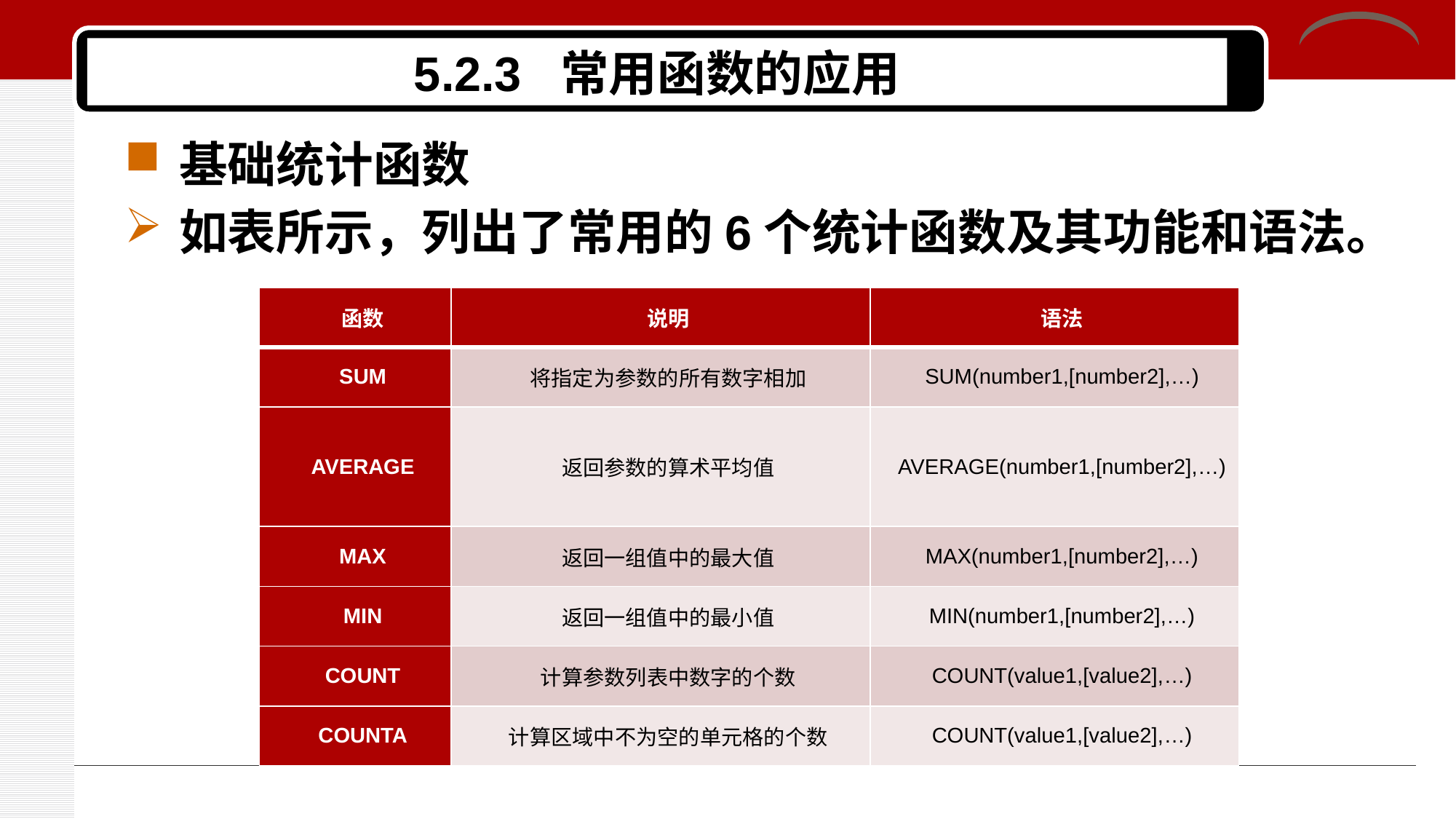

# 5.2.3  常用函数的应用
基础统计函数
如表所示，列出了常用的6个统计函数及其功能和语法。

| 函数 | 说明 | 语法 |
| --- | --- | --- |
| SUM | 将指定为参数的所有数字相加 | SUM(number1,[number2],…) |
| AVERAGE | 返回参数的算术平均值 | AVERAGE(number1,[number2],…) |
| MAX | 返回一组值中的最大值 | MAX(number1,[number2],…) |
| MIN | 返回一组值中的最小值 | MIN(number1,[number2],…) |
| COUNT | 计算参数列表中数字的个数 | COUNT(value1,[value2],…) |
| COUNTA | 计算区域中不为空的单元格的个数 | COUNT(value1,[value2],…) |